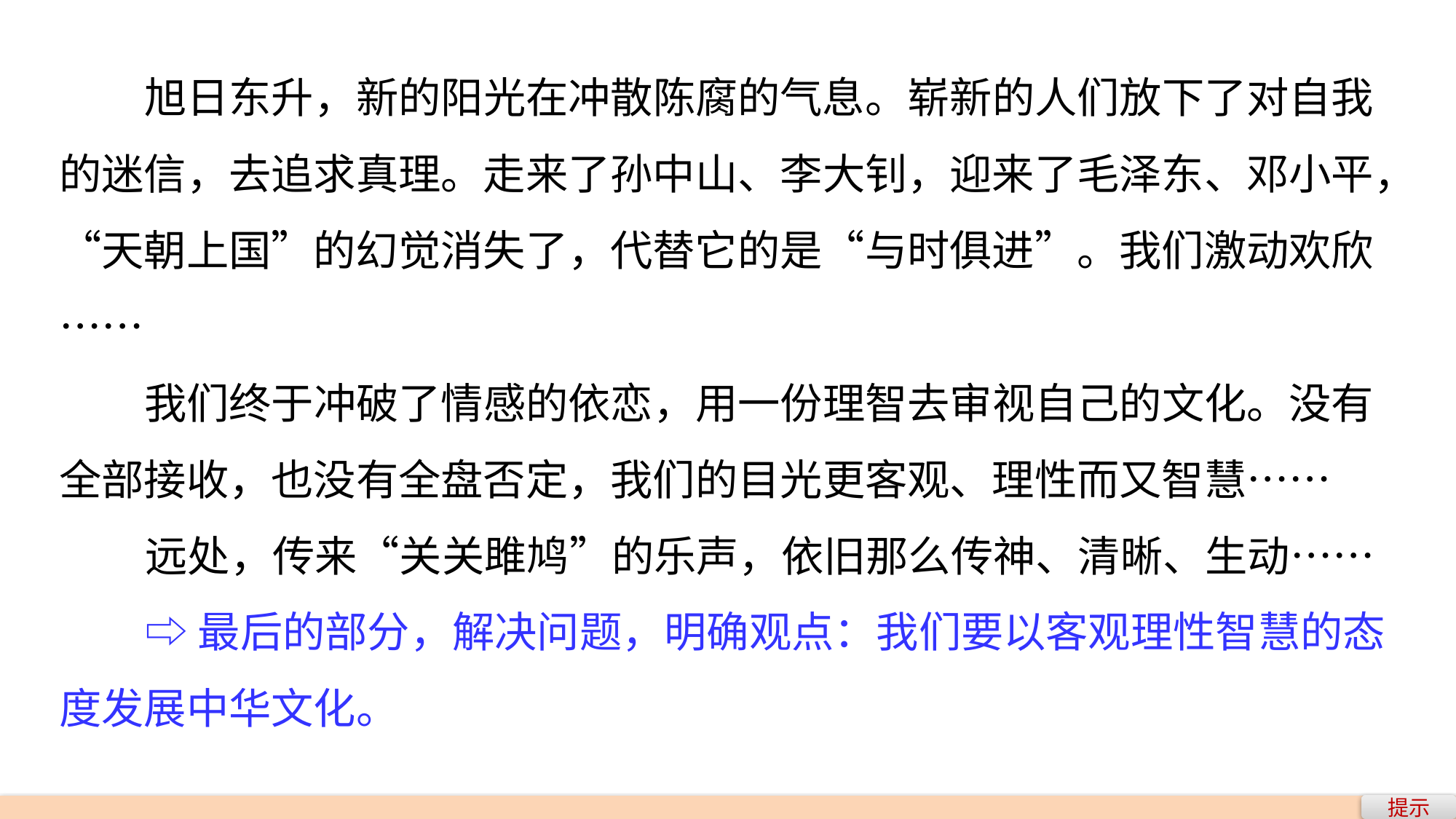

旭日东升，新的阳光在冲散陈腐的气息。崭新的人们放下了对自我的迷信，去追求真理。走来了孙中山、李大钊，迎来了毛泽东、邓小平，“天朝上国”的幻觉消失了，代替它的是“与时俱进”。我们激动欢欣……
我们终于冲破了情感的依恋，用一份理智去审视自己的文化。没有全部接收，也没有全盘否定，我们的目光更客观、理性而又智慧……
远处，传来“关关雎鸠”的乐声，依旧那么传神、清晰、生动……
⇨最后的部分，解决问题，明确观点：我们要以客观理性智慧的态度发展中华文化。
提示